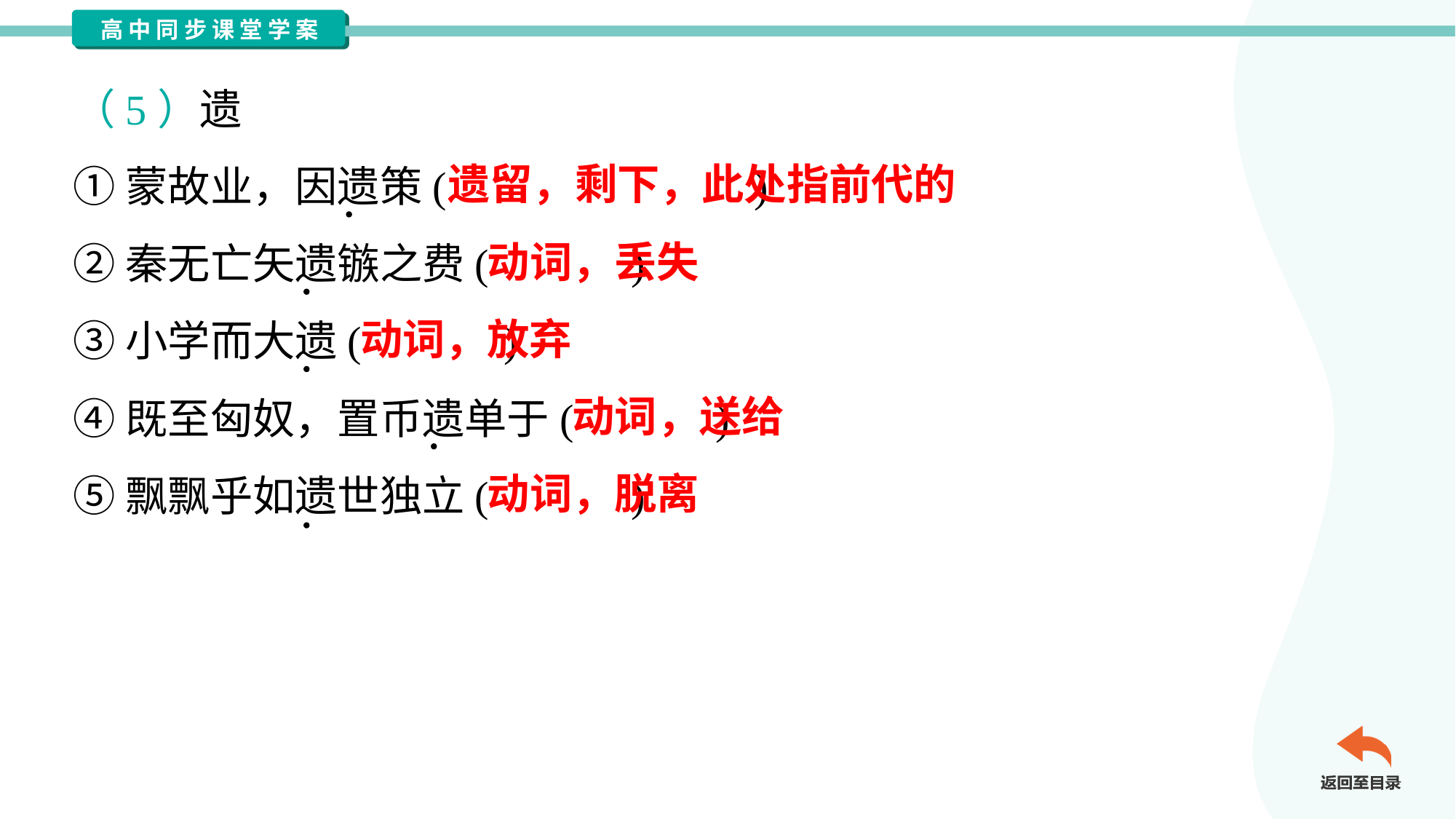

（5）遗
①蒙故业，因遗策(                          )
②秦无亡矢遗镞之费(            )
③小学而大遗(            )
④既至匈奴，置币遗单于(            )
⑤飘飘乎如遗世独立(            )
遗留，剩下，此处指前代的
动词，丢失

动词，放弃

动词，送给

动词，脱离